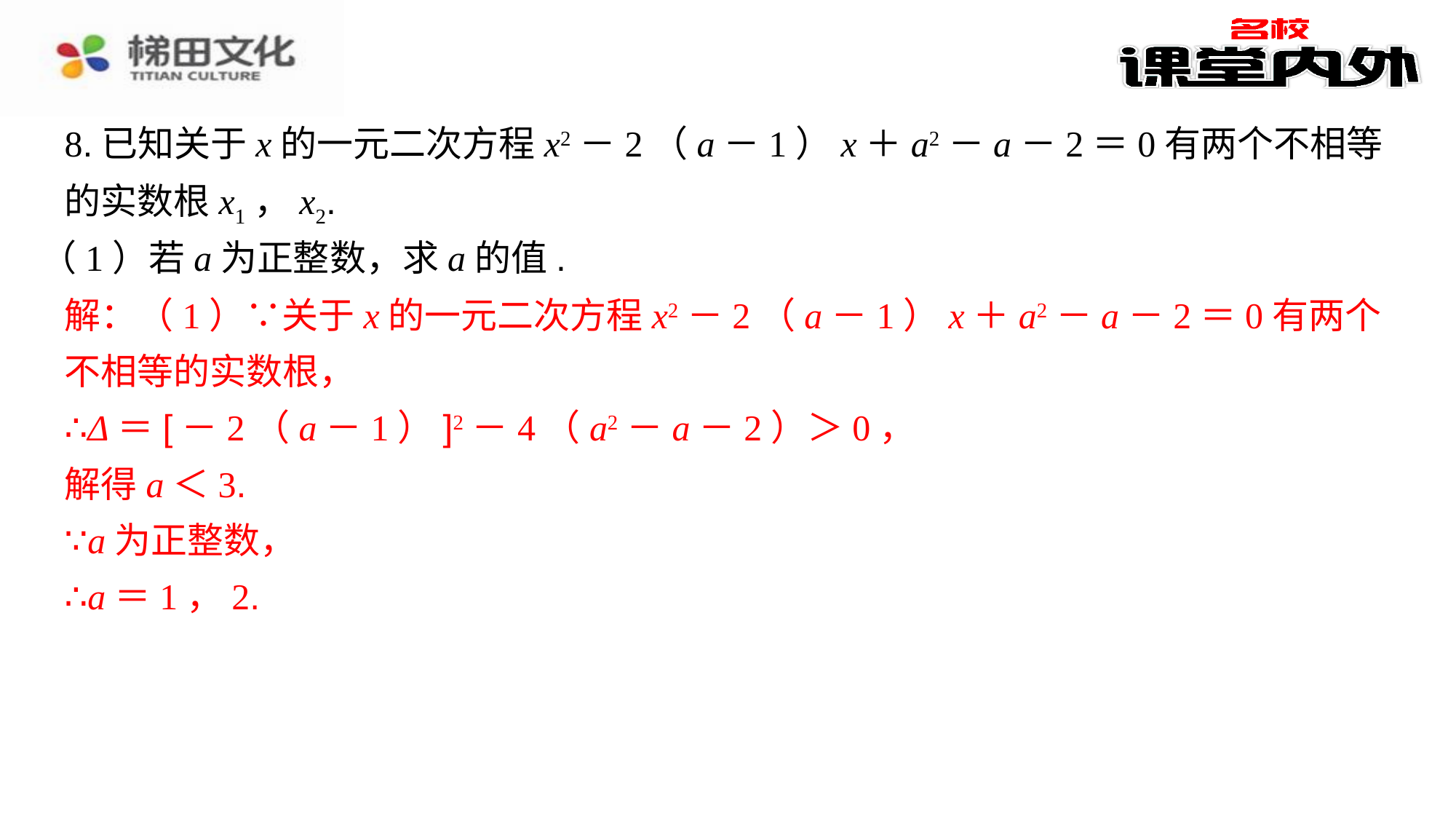

8.已知关于x的一元二次方程x2－2（a－1）x＋a2－a－2＝0有两个不相等的实数根x1，x2.
（1）若a为正整数，求a的值.
解：（1）∵关于x的一元二次方程x2－2（a－1）x＋a2－a－2＝0有两个不相等的实数根，
∴Δ＝[－2（a－1）]2－4（a2－a－2）＞0，
解得a＜3.
∵a为正整数，
∴a＝1，2.